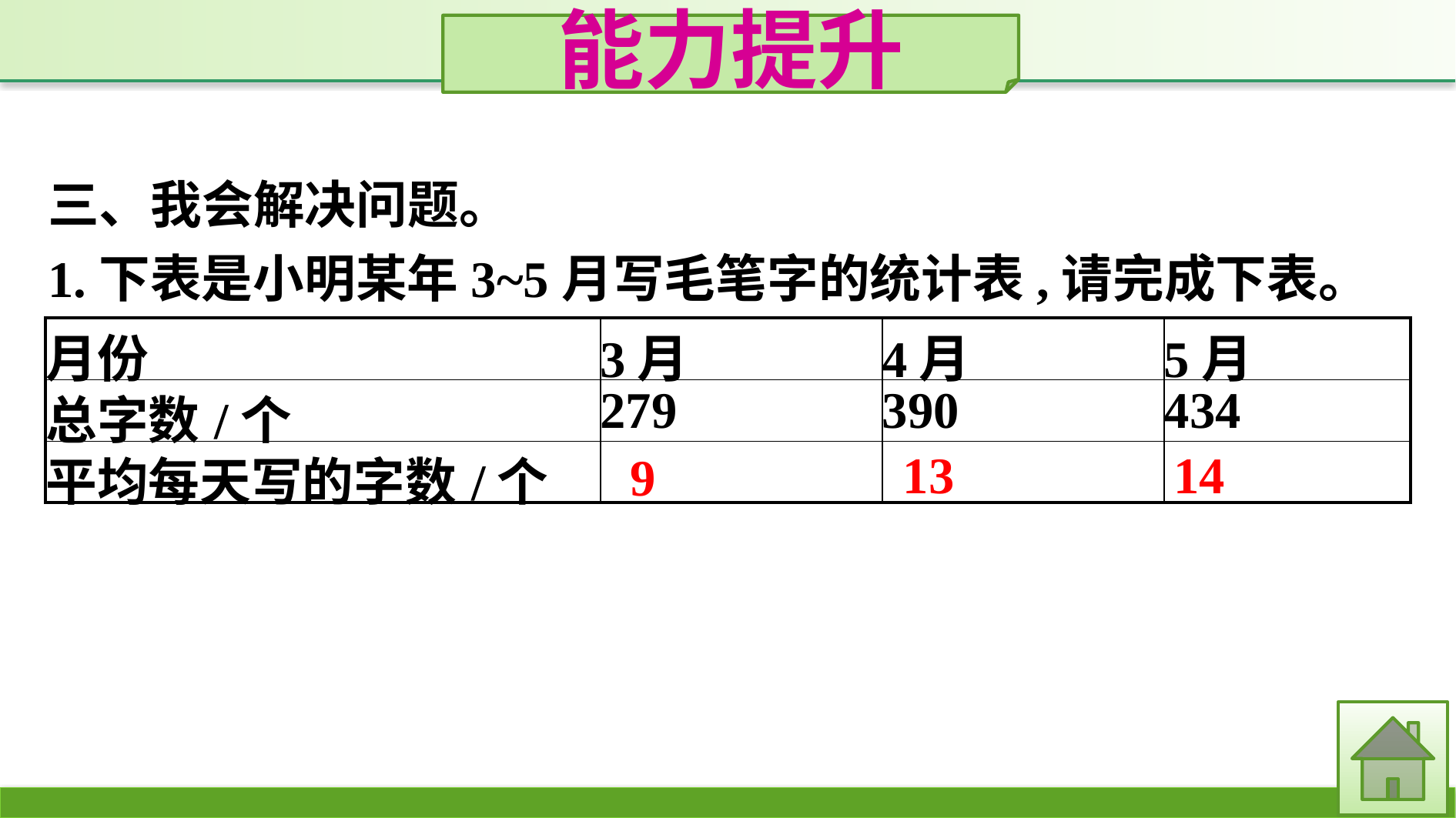

能力提升
三、我会解决问题。
1.下表是小明某年3~5月写毛笔字的统计表,请完成下表。
| 月份 | 3月 | 4月 | 5月 |
| --- | --- | --- | --- |
| 总字数/个 | 279 | 390 | 434 |
| 平均每天写的字数/个 |  |  |  |
14
13
9